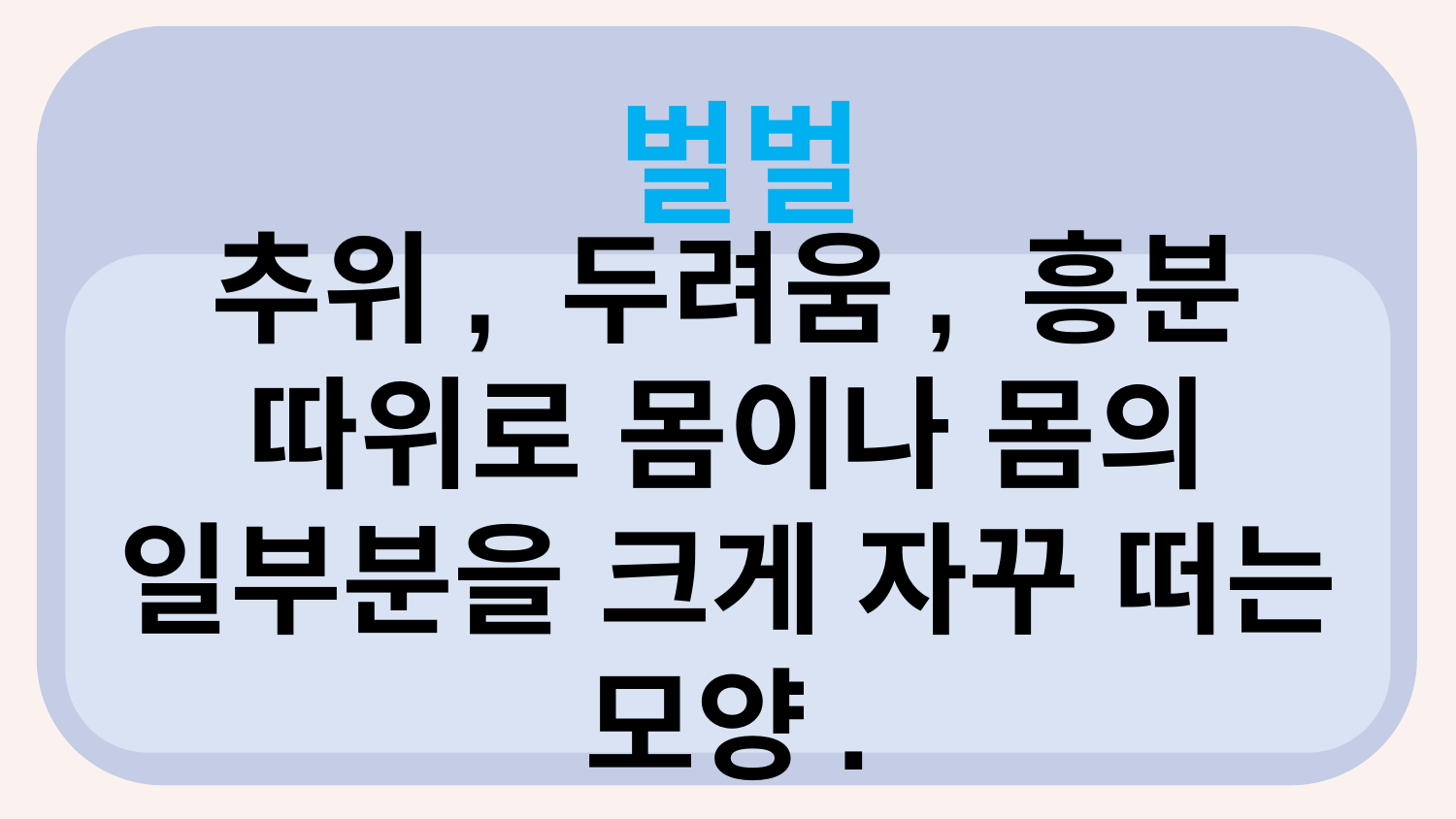

벌벌

?

추위, 두려움, 흥분 따위로 몸이나 몸의 일부분을 크게 자꾸 떠는 모양.